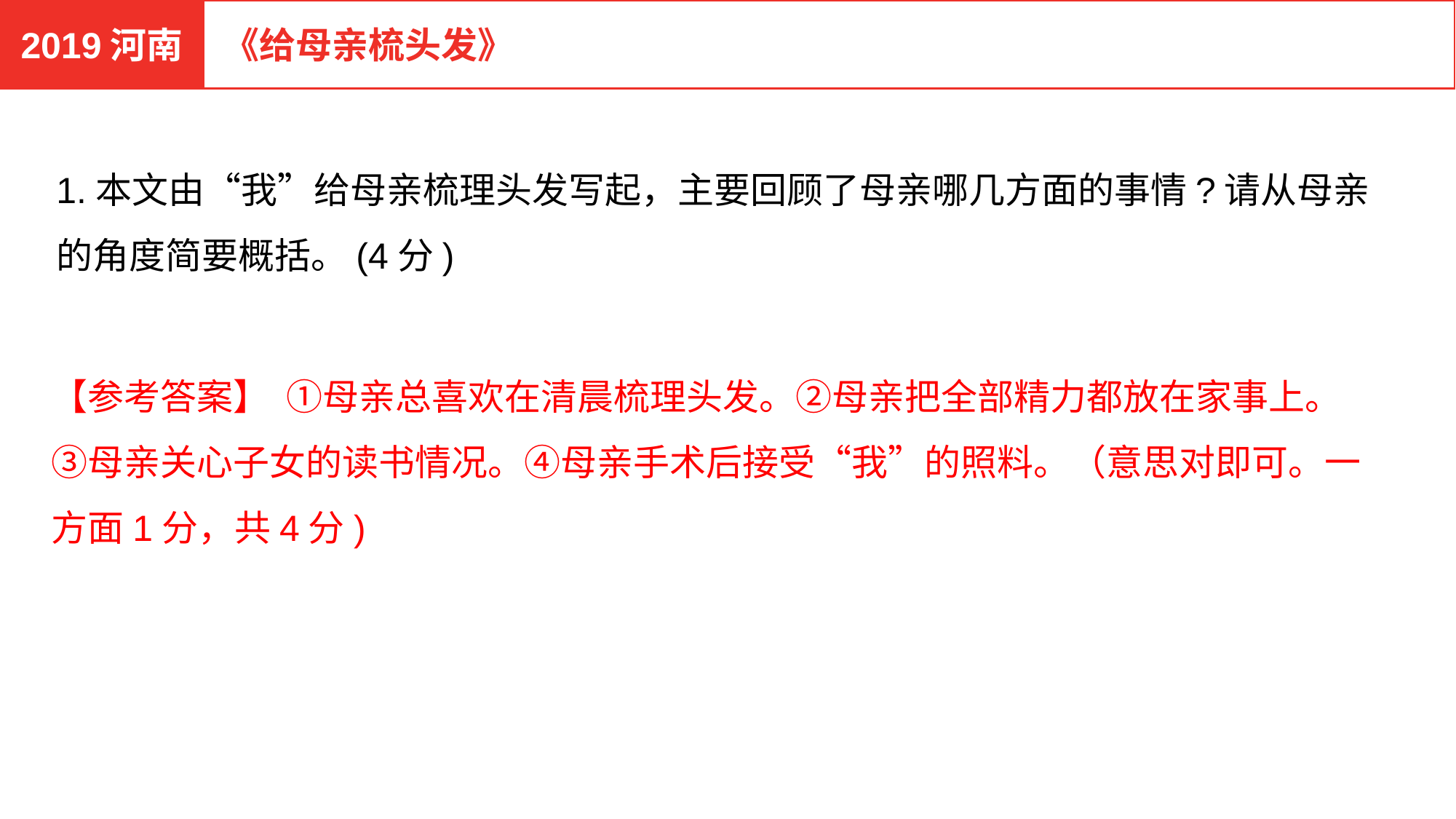

2019河南
《给母亲梳头发》
1.本文由“我”给母亲梳理头发写起，主要回顾了母亲哪几方面的事情?请从母亲的角度简要概括。(4分)
【参考答案】  ①母亲总喜欢在清晨梳理头发。②母亲把全部精力都放在家事上。③母亲关心子女的读书情况。④母亲手术后接受“我”的照料。（意思对即可。一方面1分，共4分)